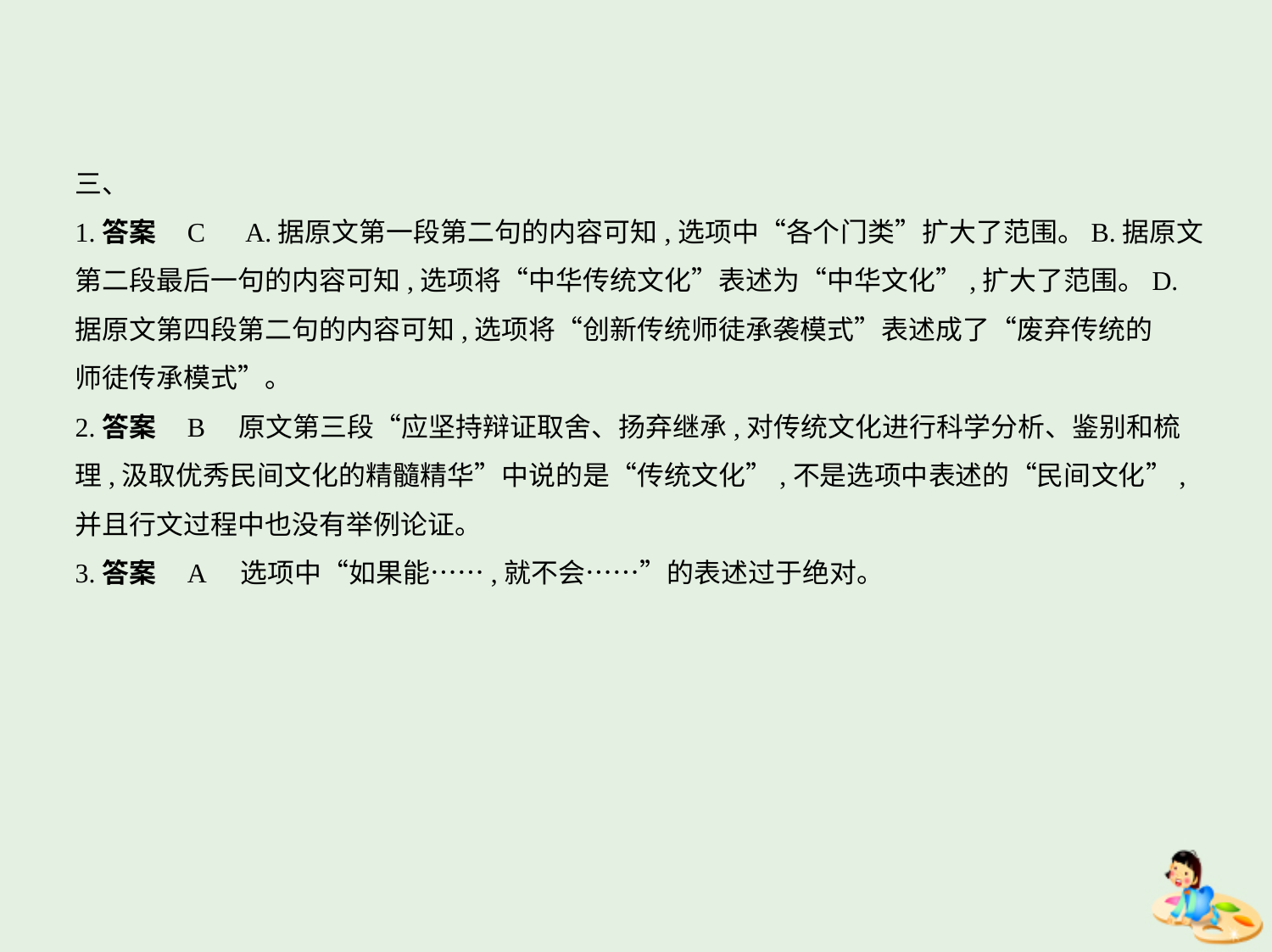

三、
1.答案    C　A.据原文第一段第二句的内容可知,选项中“各个门类”扩大了范围。B.据原文
第二段最后一句的内容可知,选项将“中华传统文化”表述为“中华文化”,扩大了范围。D.
据原文第四段第二句的内容可知,选项将“创新传统师徒承袭模式”表述成了“废弃传统的
师徒传承模式”。
2.答案    B　原文第三段“应坚持辩证取舍、扬弃继承,对传统文化进行科学分析、鉴别和梳
理,汲取优秀民间文化的精髓精华”中说的是“传统文化”,不是选项中表述的“民间文化”,
并且行文过程中也没有举例论证。
3.答案    A　选项中“如果能……,就不会……”的表述过于绝对。